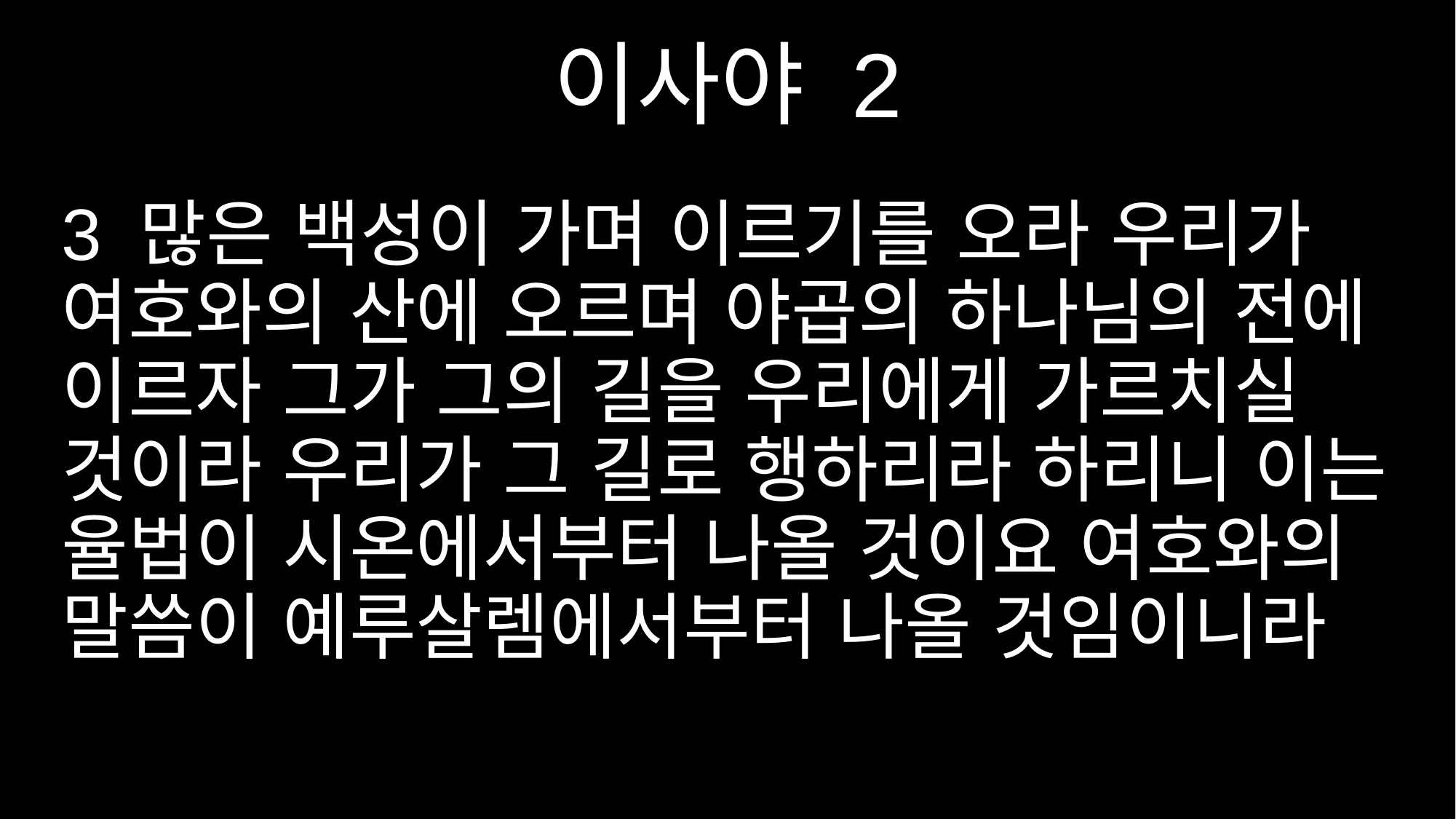

이사야 2
3 많은 백성이 가며 이르기를 오라 우리가 여호와의 산에 오르며 야곱의 하나님의 전에 이르자 그가 그의 길을 우리에게 가르치실 것이라 우리가 그 길로 행하리라 하리니 이는 율법이 시온에서부터 나올 것이요 여호와의 말씀이 예루살렘에서부터 나올 것임이니라